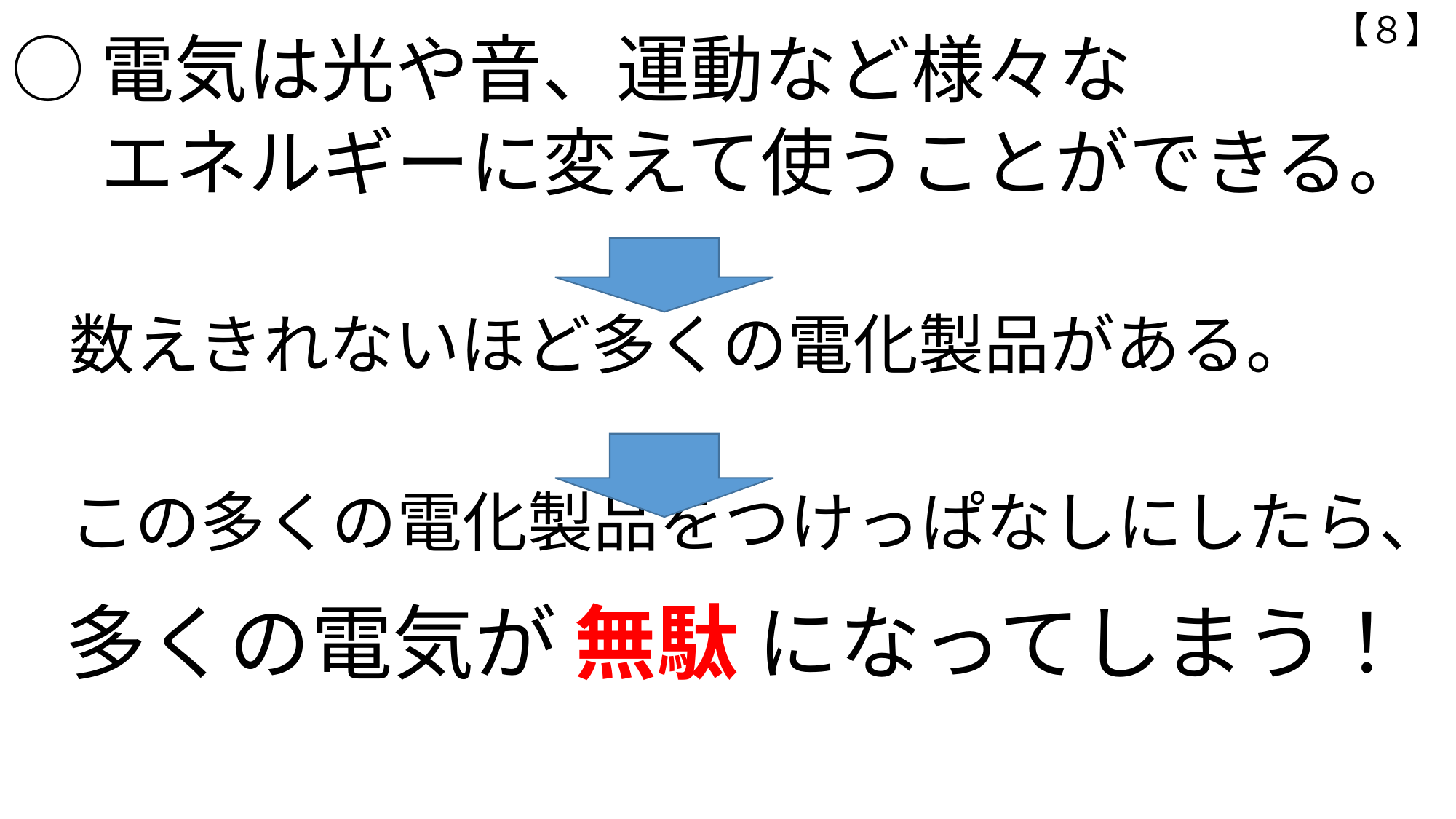

【８】
○電気は光や音、運動など様々な
　 エネルギーに変えて使うことができる。

   数えきれないほど多くの電化製品がある。

   この多くの電化製品をつけっぱなしにしたら、

  多くの電気が 無駄 になってしまう！